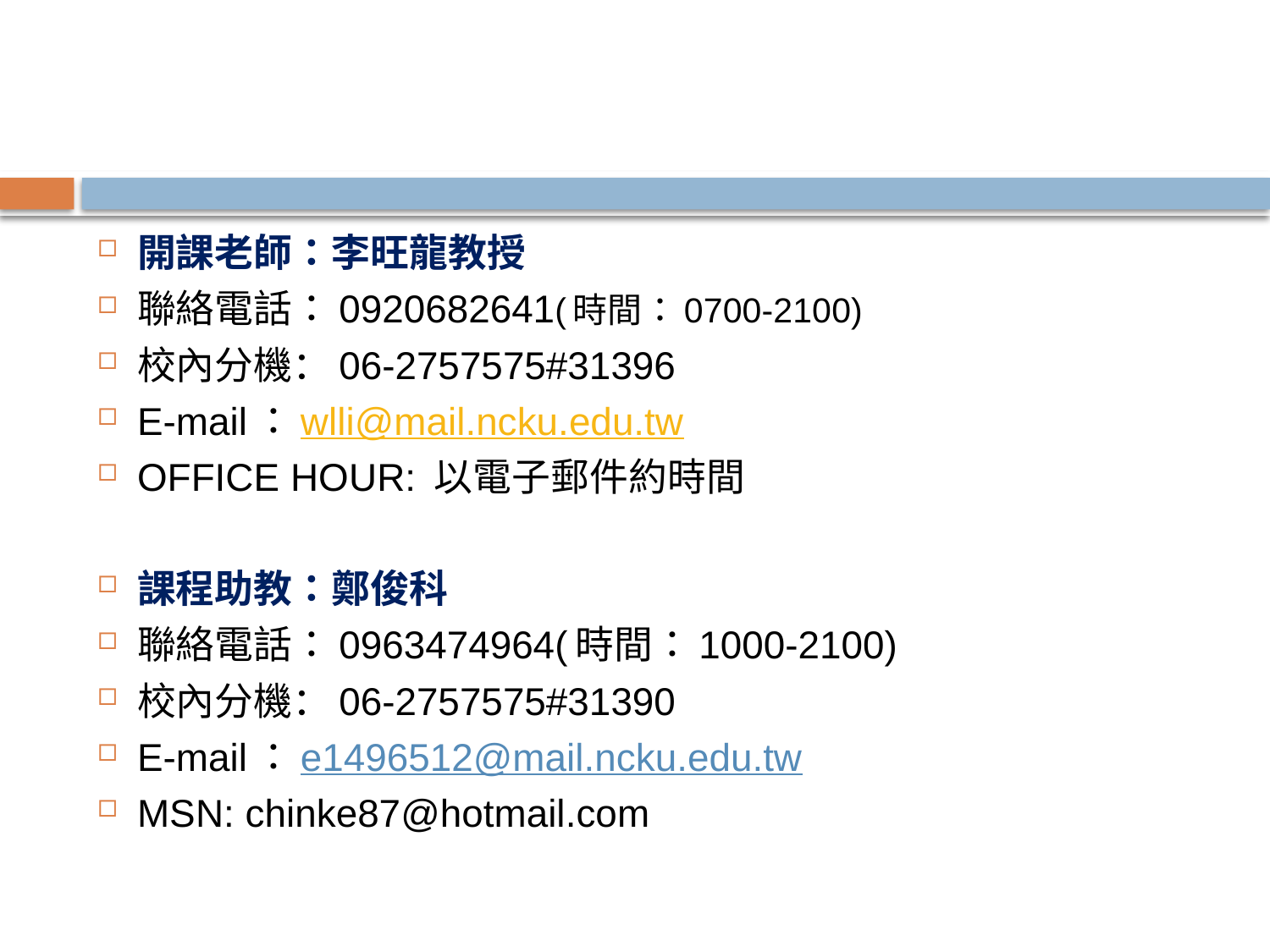

#
開課老師：李旺龍教授
聯絡電話：0920682641(時間：0700-2100)
校內分機：06-2757575#31396
E-mail：wlli@mail.ncku.edu.tw
OFFICE HOUR: 以電子郵件約時間

課程助教：鄭俊科
聯絡電話：0963474964(時間：1000-2100)
校內分機：06-2757575#31390
E-mail：e1496512@mail.ncku.edu.tw
MSN: chinke87@hotmail.com